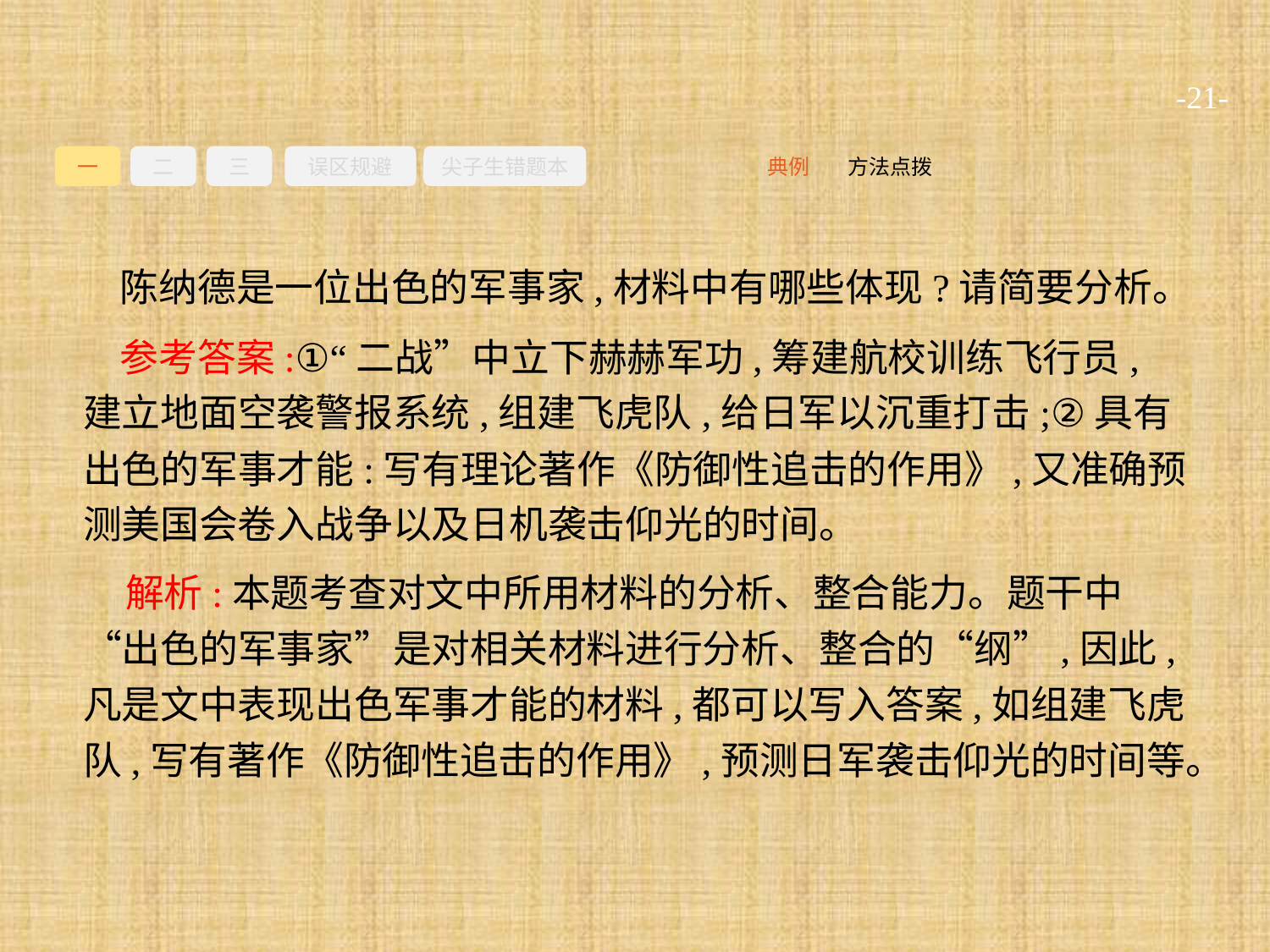

-21-
一
二
三
误区规避
尖子生错题本
方法点拨
典例
陈纳德是一位出色的军事家,材料中有哪些体现?请简要分析。
参考答案:①“二战”中立下赫赫军功,筹建航校训练飞行员,建立地面空袭警报系统,组建飞虎队,给日军以沉重打击;②具有出色的军事才能:写有理论著作《防御性追击的作用》,又准确预测美国会卷入战争以及日机袭击仰光的时间。
解析:本题考查对文中所用材料的分析、整合能力。题干中“出色的军事家”是对相关材料进行分析、整合的“纲”,因此,凡是文中表现出色军事才能的材料,都可以写入答案,如组建飞虎队,写有著作《防御性追击的作用》,预测日军袭击仰光的时间等。